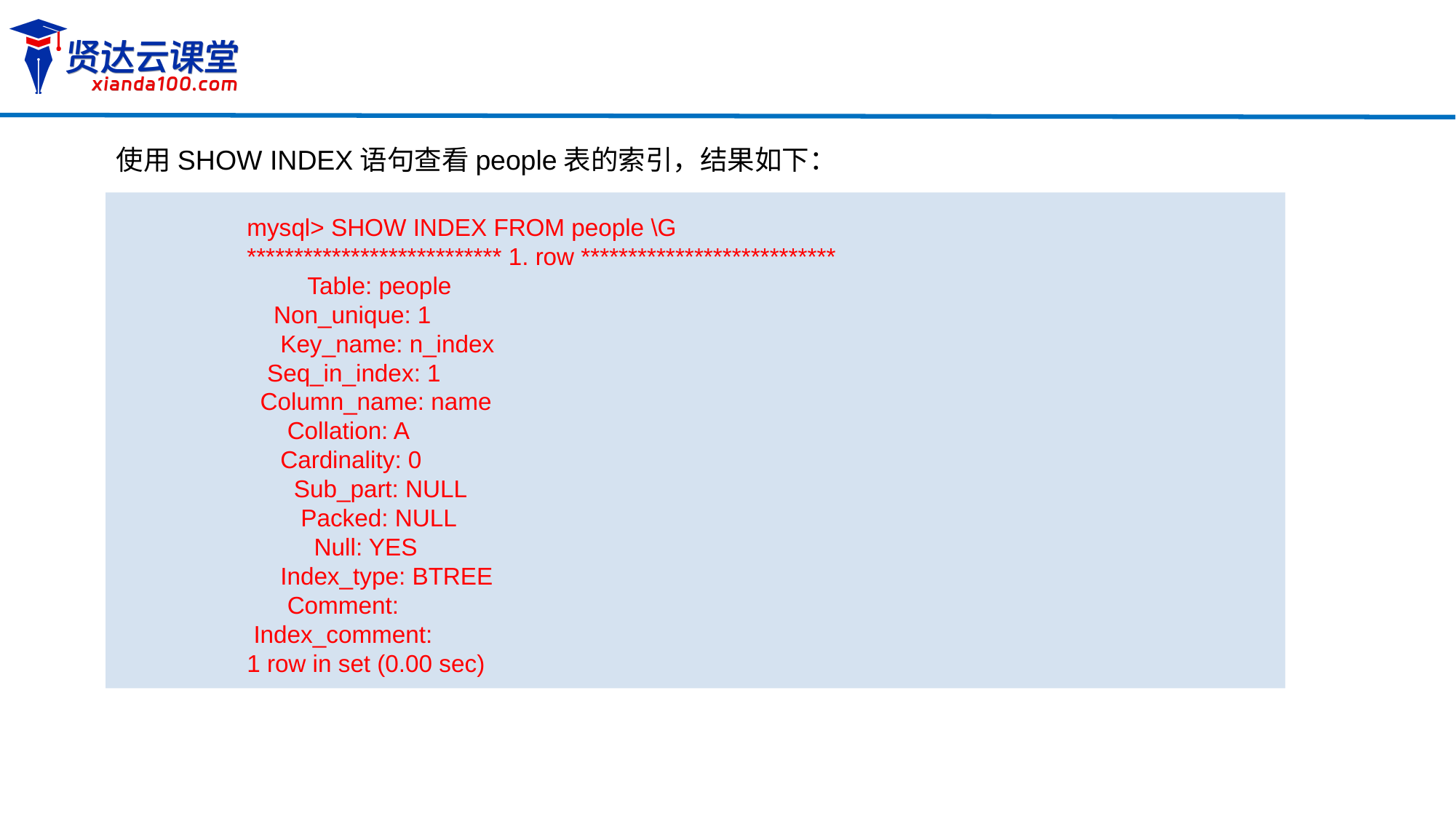

使用SHOW INDEX语句查看people表的索引，结果如下：

mysql> SHOW INDEX FROM people \G
*************************** 1. row ***************************
         Table: people
    Non_unique: 1
     Key_name: n_index
   Seq_in_index: 1
  Column_name: name
      Collation: A
     Cardinality: 0
       Sub_part: NULL
        Packed: NULL
          Null: YES
     Index_type: BTREE
      Comment:
 Index_comment:
1 row in set (0.00 sec)